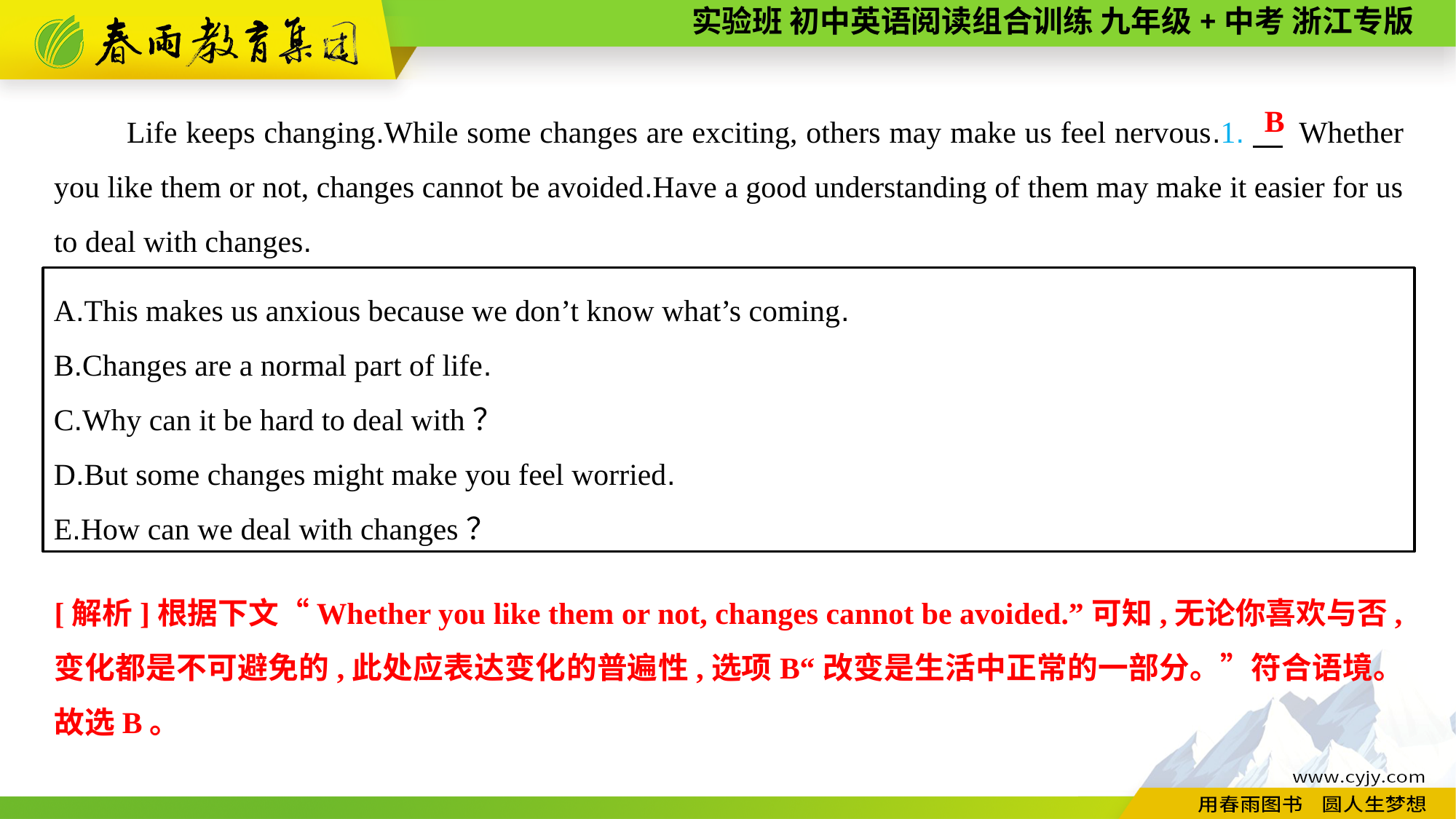

Life keeps changing.While some changes are exciting, others may make us feel nervous.1.　 Whether you like them or not, changes cannot be avoided.Have a good understanding of them may make it easier for us to deal with changes.
B
A.This makes us anxious because we don’t know what’s coming.
B.Changes are a normal part of life.
C.Why can it be hard to deal with？
D.But some changes might make you feel worried.
E.How can we deal with changes？
[解析]根据下文“Whether you like them or not, changes cannot be avoided.”可知,无论你喜欢与否,变化都是不可避免的,此处应表达变化的普遍性,选项B“改变是生活中正常的一部分。”符合语境。故选B。